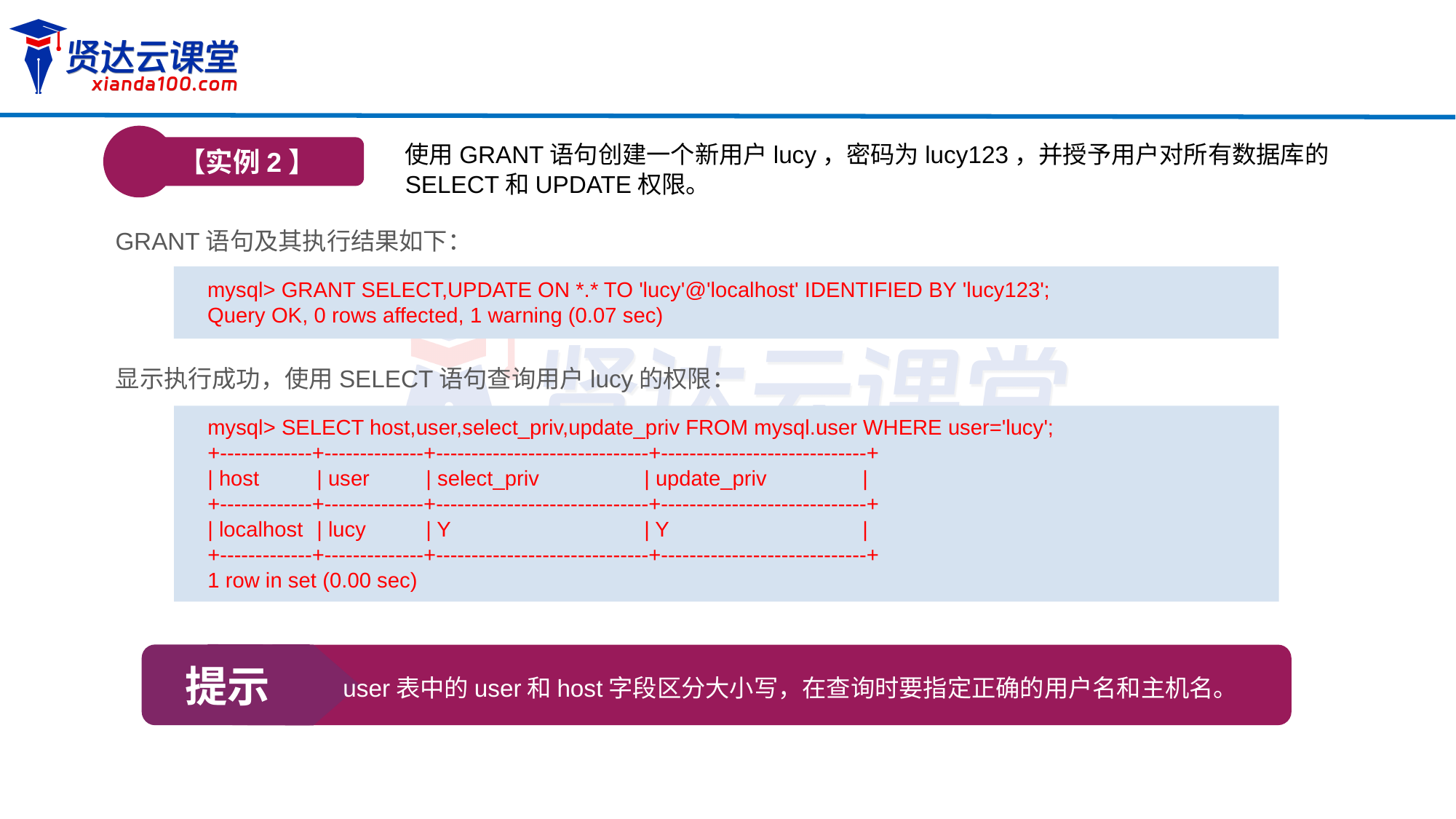

【实例2】
使用GRANT语句创建一个新用户lucy，密码为lucy123，并授予用户对所有数据库的SELECT和UPDATE权限。
GRANT语句及其执行结果如下：

mysql> GRANT SELECT,UPDATE ON *.* TO 'lucy'@'localhost' IDENTIFIED BY 'lucy123';
Query OK, 0 rows affected, 1 warning (0.07 sec)
显示执行成功，使用SELECT语句查询用户lucy的权限：

mysql> SELECT host,user,select_priv,update_priv FROM mysql.user WHERE user='lucy';
+-------------+--------------+------------------------------+-----------------------------+
| host	| user	| select_priv	| update_priv 	|
+-------------+--------------+------------------------------+-----------------------------+
| localhost	| lucy	| Y      		| Y      		|
+-------------+--------------+------------------------------+-----------------------------+
1 row in set (0.00 sec)
提示

user表中的user和host字段区分大小写，在查询时要指定正确的用户名和主机名。